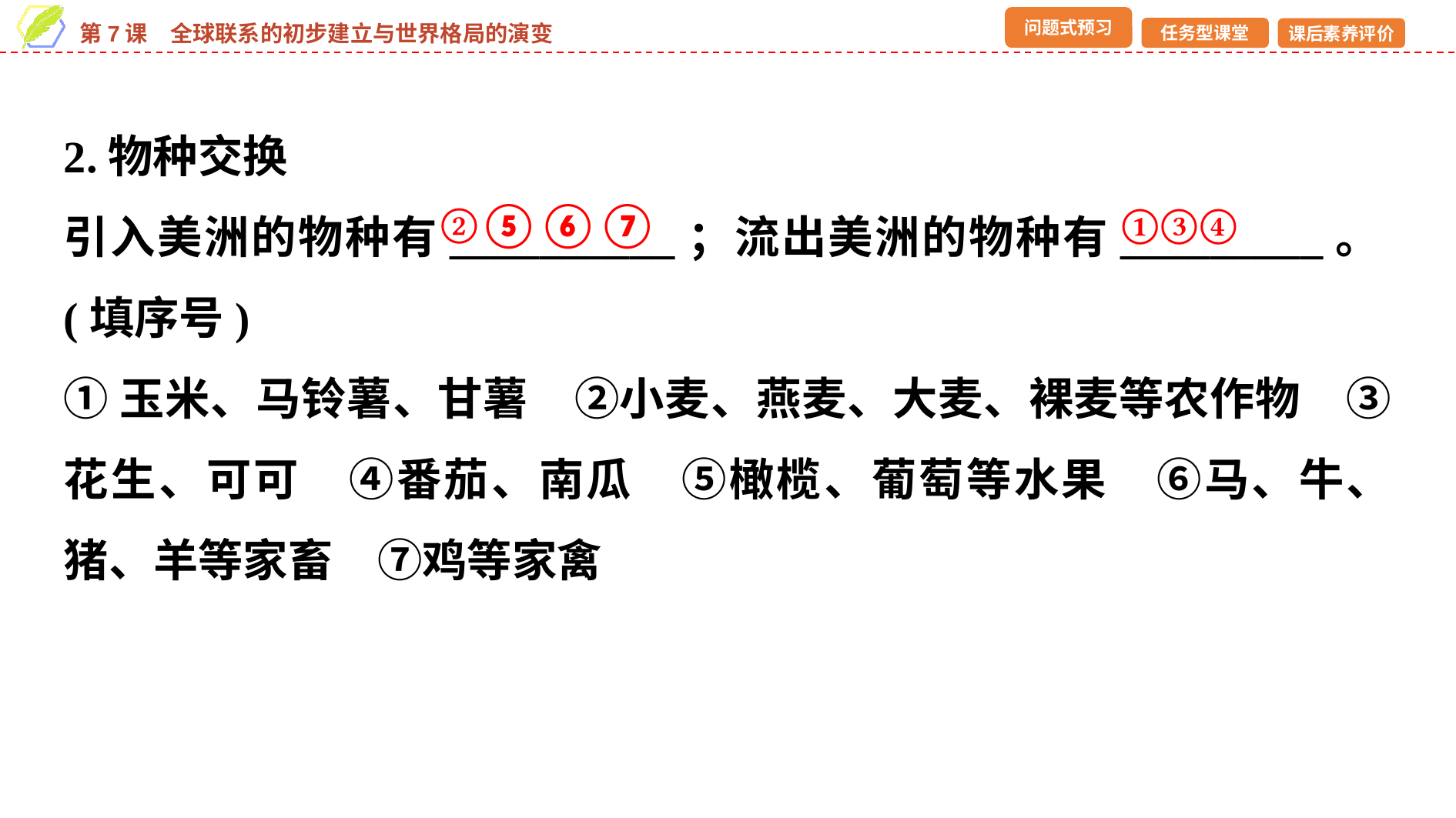

2.物种交换
引入美洲的物种有__________；流出美洲的物种有_________。(填序号)
①玉米、马铃薯、甘薯　②小麦、燕麦、大麦、裸麦等农作物　③花生、可可　④番茄、南瓜　⑤橄榄、葡萄等水果　⑥马、牛、猪、羊等家畜　⑦鸡等家禽
②⑤⑥⑦
①③④